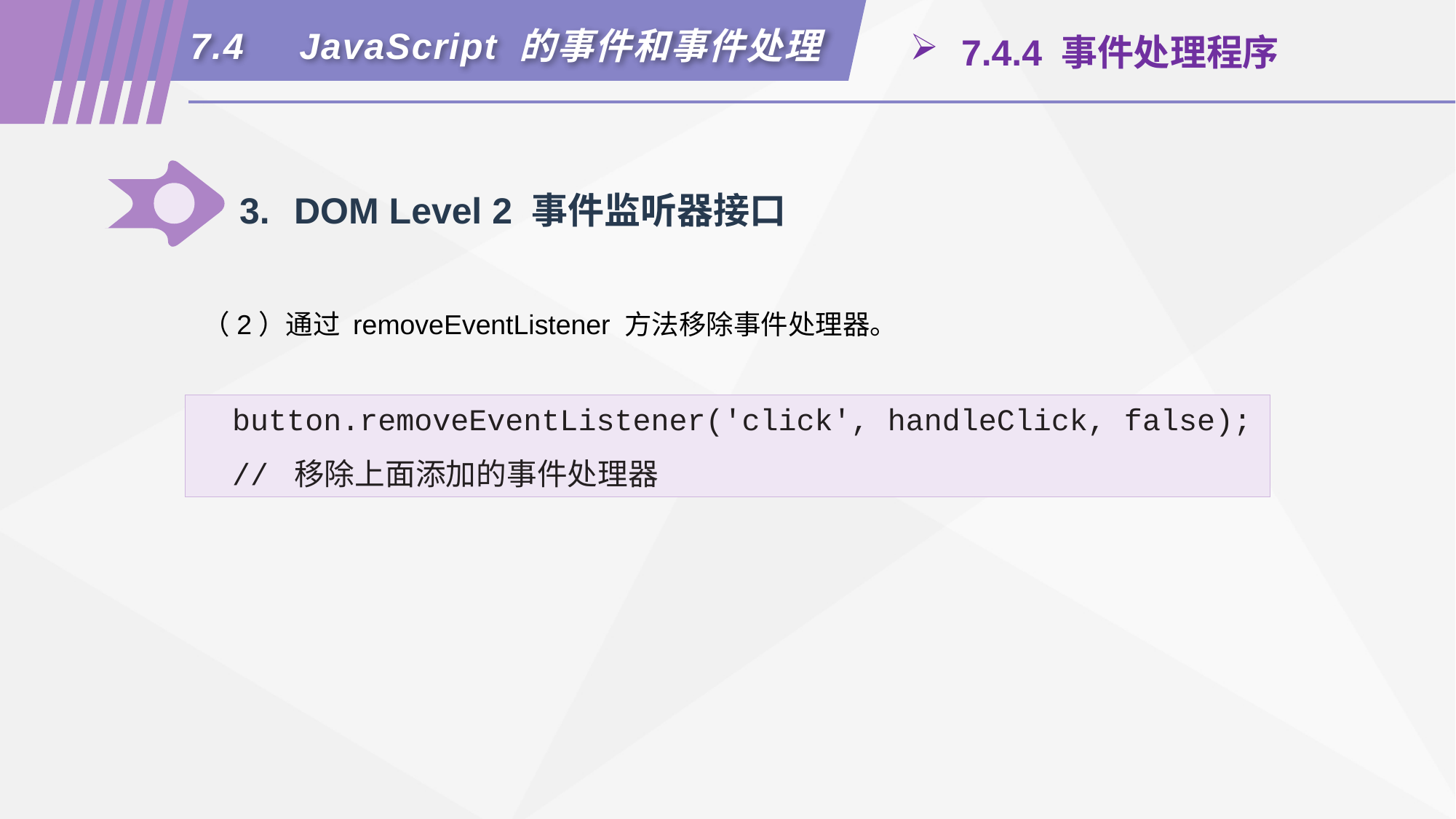

7.4	JavaScript 的事件和事件处理
 7.4.4 事件处理程序

3.	DOM Level 2 事件监听器接口
（2）通过 removeEventListener 方法移除事件处理器。
  button.removeEventListener('click', handleClick, false);
  // 移除上面添加的事件处理器